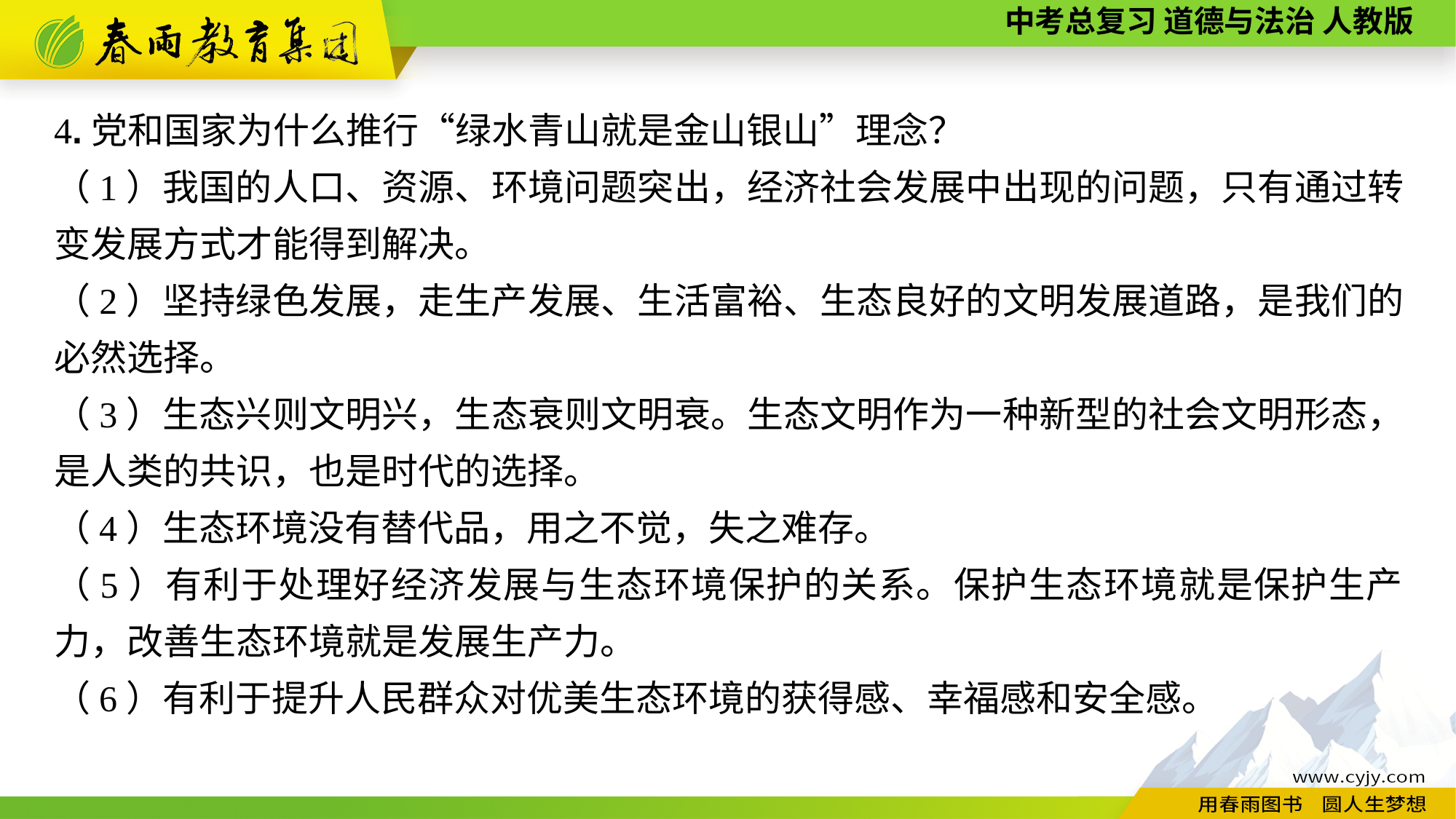

4.党和国家为什么推行“绿水青山就是金山银山”理念？
（1）我国的人口、资源、环境问题突出，经济社会发展中出现的问题，只有通过转变发展方式才能得到解决。
（2）坚持绿色发展，走生产发展、生活富裕、生态良好的文明发展道路，是我们的必然选择。
（3）生态兴则文明兴，生态衰则文明衰。生态文明作为一种新型的社会文明形态，是人类的共识，也是时代的选择。
（4）生态环境没有替代品，用之不觉，失之难存。
（5）有利于处理好经济发展与生态环境保护的关系。保护生态环境就是保护生产力，改善生态环境就是发展生产力。
（6）有利于提升人民群众对优美生态环境的获得感、幸福感和安全感。